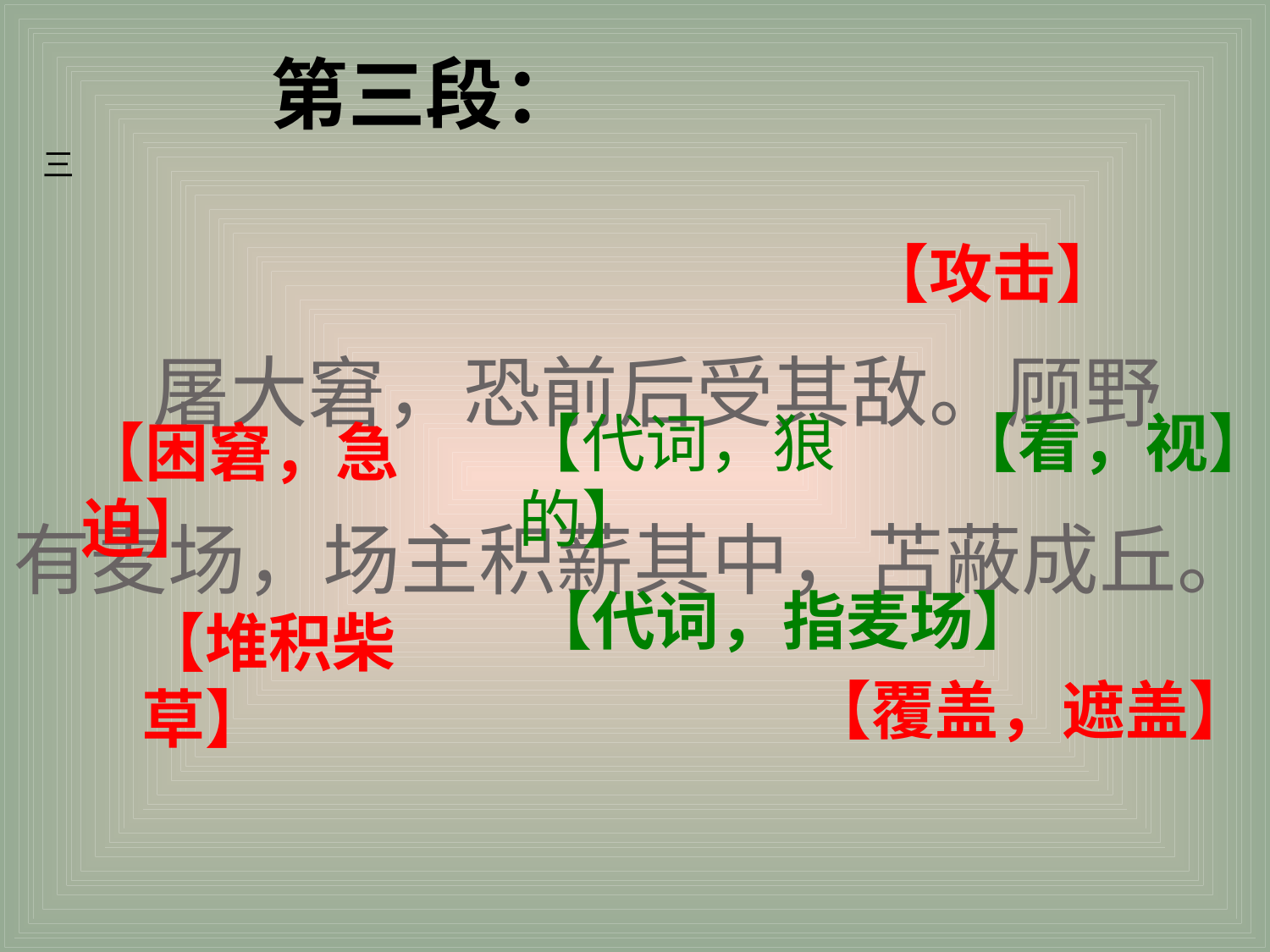

第三段：
三
       屠大窘，恐前后受其敌。顾野有麦场，场主积薪其中，苫蔽成丘。
【攻击】
【代词，狼的】
【看，视】
【困窘，急迫】
【代词，指麦场】
【堆积柴草】
【覆盖，遮盖】